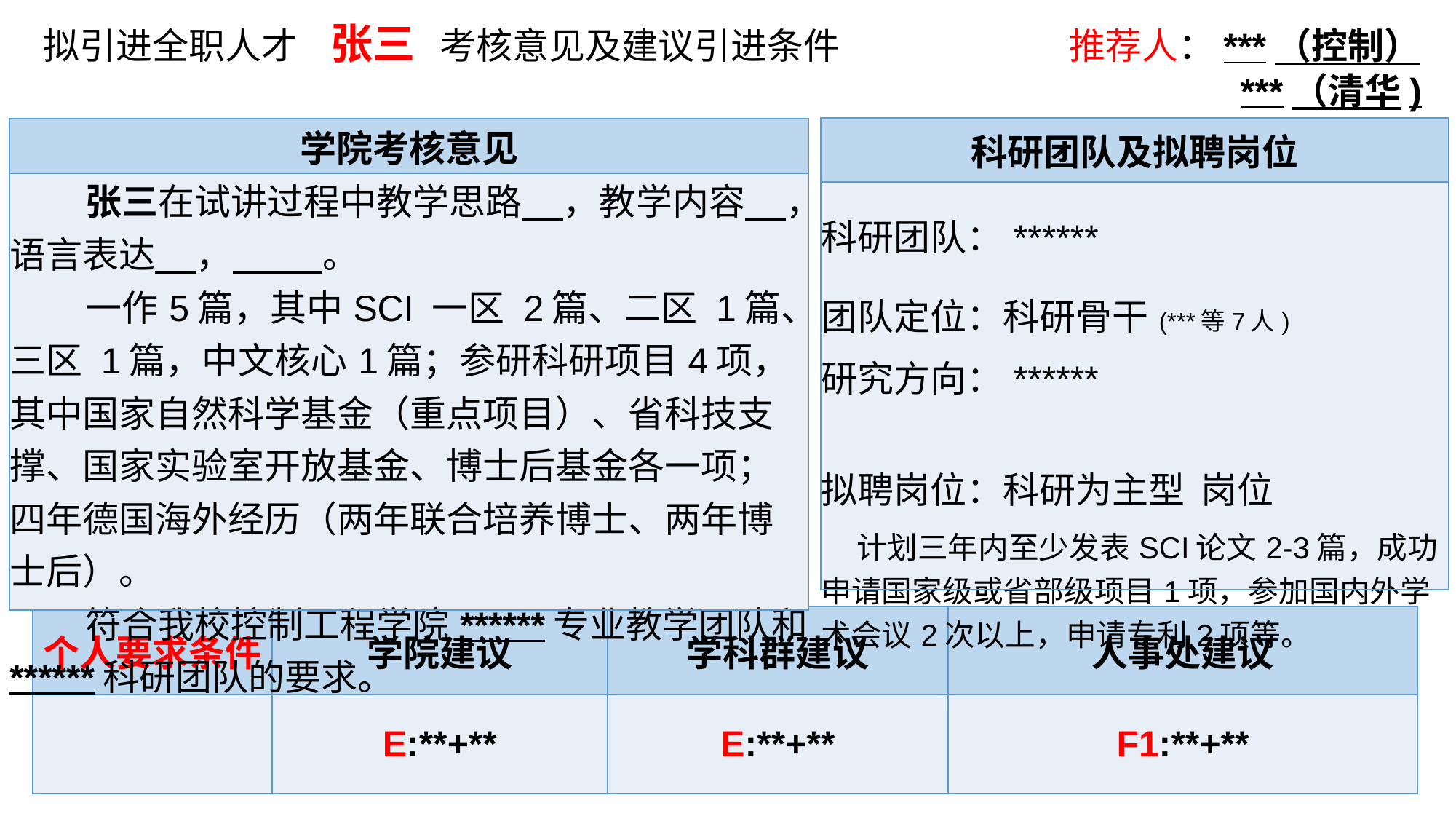

拟引进全职人才    张三   考核意见及建议引进条件                            推荐人：***（控制）
***（清华)

| 科研团队及拟聘岗位 |
| --- |
| 科研团队：\*\*\*\*\*\* 团队定位：科研骨干(\*\*\*等7人) 研究方向：\*\*\*\*\*\* 拟聘岗位：科研为主型 岗位 计划三年内至少发表SCI论文2-3篇，成功申请国家级或省部级项目1项，参加国内外学术会议2次以上，申请专利2项等。 |
| 学院考核意见 |
| --- |
| 张三在试讲过程中教学思路 ，教学内容 ，语言表达 ， 。 一作5篇，其中SCI 一区 2篇、二区 1篇、三区 1篇，中文核心1篇；参研科研项目4项，其中国家自然科学基金（重点项目）、省科技支撑、国家实验室开放基金、博士后基金各一项；四年德国海外经历（两年联合培养博士、两年博士后）。 符合我校控制工程学院\*\*\*\*\*\*专业教学团队和\*\*\*\*\*\*科研团队的要求。 |
| 个人要求条件 | 学院建议 | 学科群建议 | 人事处建议 |
| --- | --- | --- | --- |
|  | E:\*\*+\*\* | E:\*\*+\*\* | F1:\*\*+\*\* |